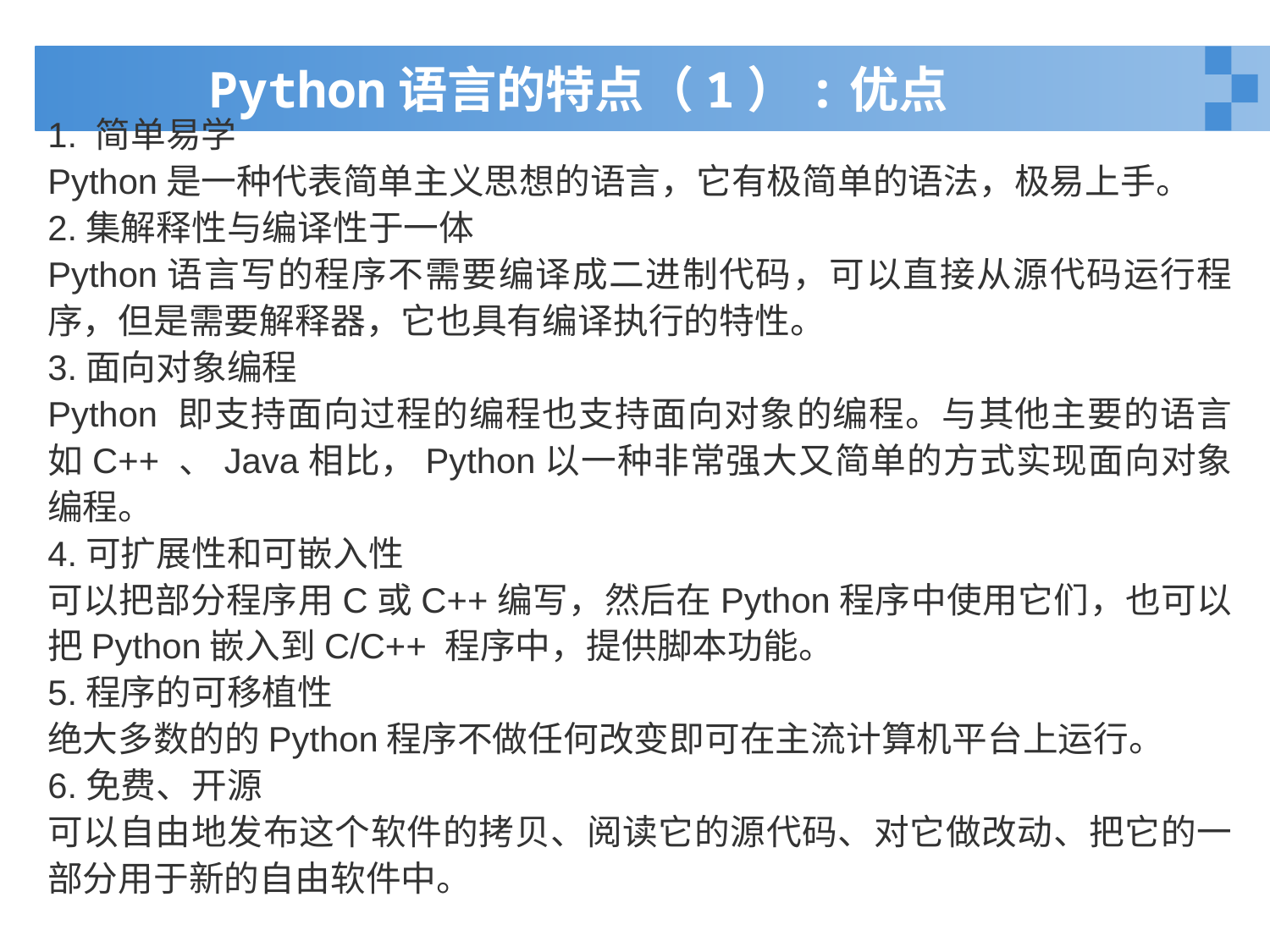

# Python语言的特点（1）:优点
1. 简单易学
Python是一种代表简单主义思想的语言，它有极简单的语法，极易上手。
2.集解释性与编译性于一体
Python语言写的程序不需要编译成二进制代码，可以直接从源代码运行程序，但是需要解释器，它也具有编译执行的特性。
3.面向对象编程
Python 即支持面向过程的编程也支持面向对象的编程。与其他主要的语言如C++ 、Java相比，Python以一种非常强大又简单的方式实现面向对象编程。
4.可扩展性和可嵌入性
可以把部分程序用C或C++编写，然后在Python程序中使用它们，也可以把Python嵌入到C/C++ 程序中，提供脚本功能。
5.程序的可移植性
绝大多数的的Python程序不做任何改变即可在主流计算机平台上运行。
6.免费、开源
可以自由地发布这个软件的拷贝、阅读它的源代码、对它做改动、把它的一部分用于新的自由软件中。